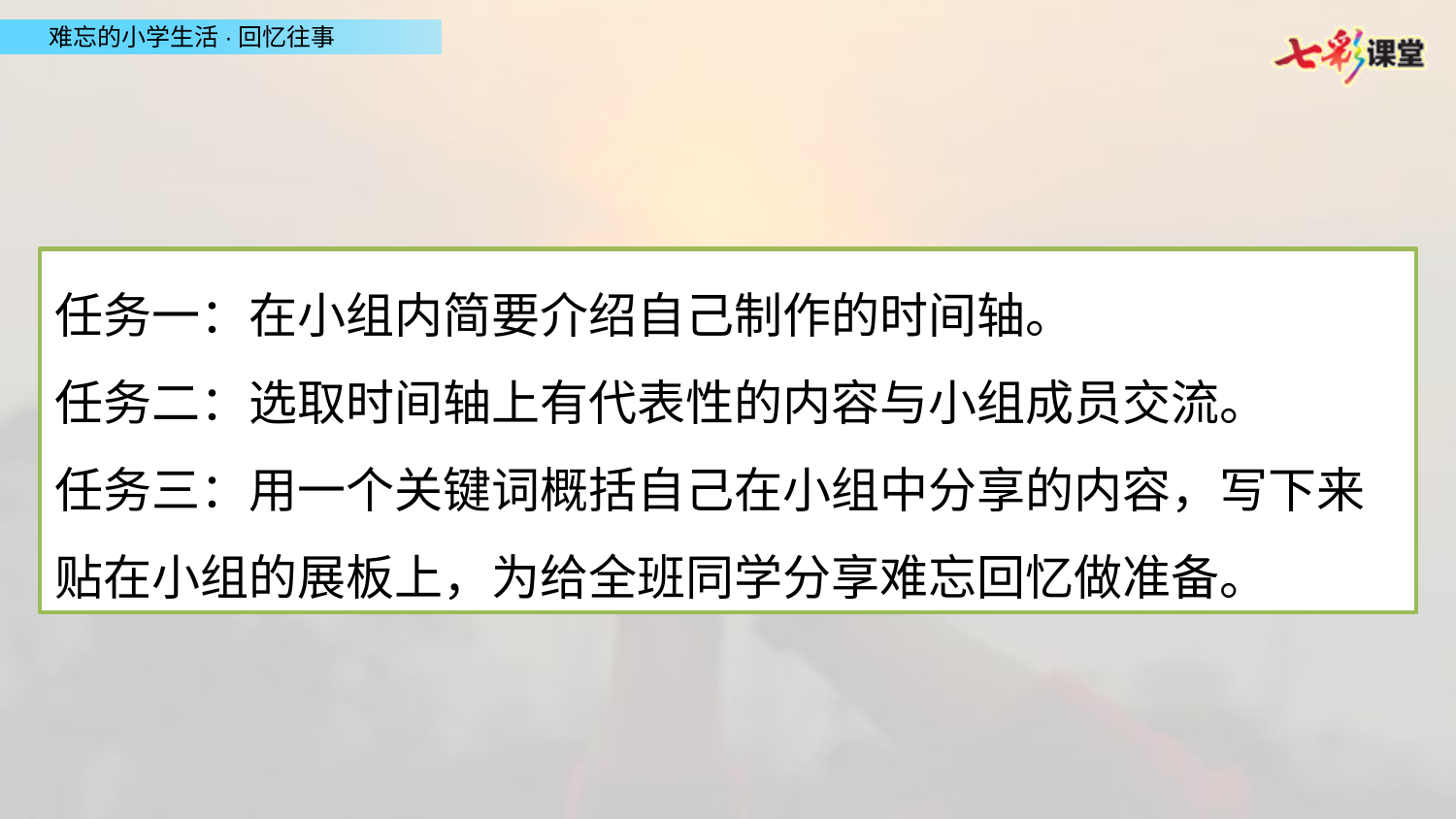

任务一：在小组内简要介绍自己制作的时间轴。
任务二：选取时间轴上有代表性的内容与小组成员交流。
任务三：用一个关键词概括自己在小组中分享的内容，写下来贴在小组的展板上，为给全班同学分享难忘回忆做准备。